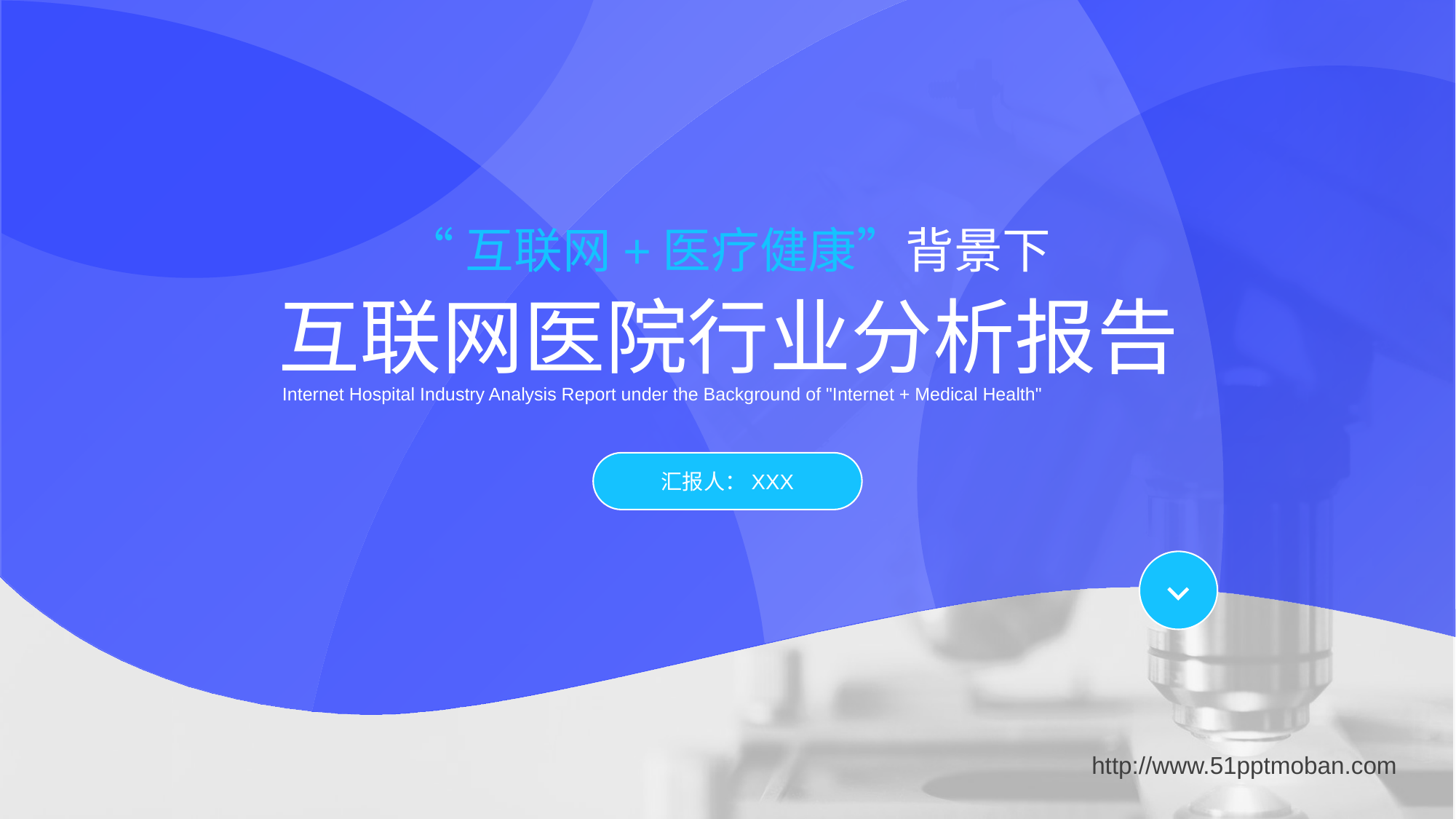

“互联网+医疗健康”背景下
互联网医院行业分析报告
Internet Hospital Industry Analysis Report under the Background of "Internet + Medical Health"
汇报人：XXX
http://www.51pptmoban.com